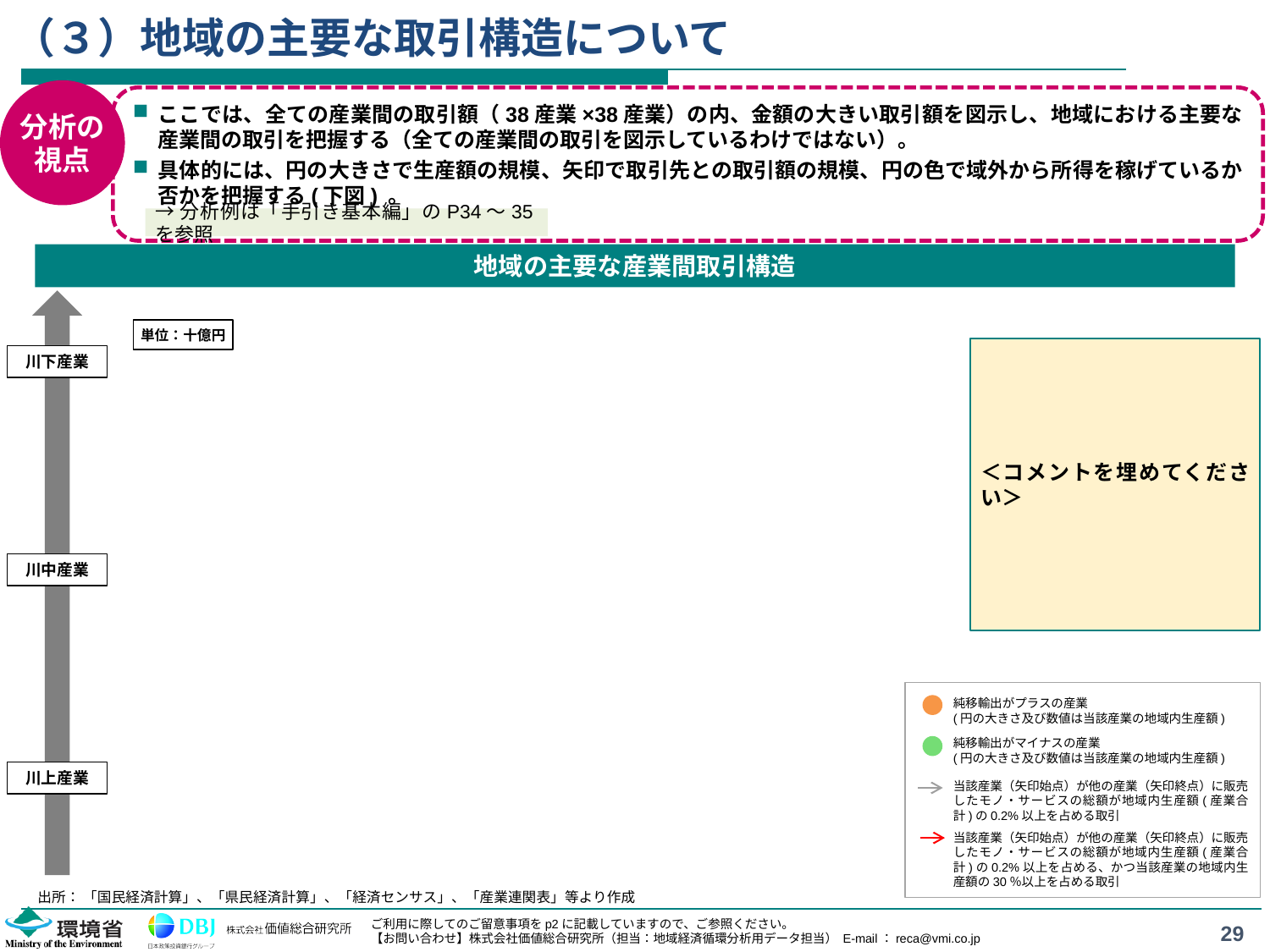

# （３）地域の主要な取引構造について
分析の
視点
ここでは、全ての産業間の取引額（38産業×38産業）の内、金額の大きい取引額を図示し、地域における主要な産業間の取引を把握する（全ての産業間の取引を図示しているわけではない）。
具体的には、円の大きさで生産額の規模、矢印で取引先との取引額の規模、円の色で域外から所得を稼げているか否かを把握する(下図) 。
→分析例は「手引き基本編」のP34～35を参照
地域の主要な産業間取引構造

川下産業
川中産業
川上産業
単位：十億円
＜コメントを埋めてください＞

純移輸出がプラスの産業
(円の大きさ及び数値は当該産業の地域内生産額)

純移輸出がマイナスの産業
(円の大きさ及び数値は当該産業の地域内生産額)

当該産業（矢印始点）が他の産業（矢印終点）に販売したモノ・サービスの総額が地域内生産額(産業合計)の0.2%以上を占める取引
当該産業（矢印始点）が他の産業（矢印終点）に販売したモノ・サービスの総額が地域内生産額(産業合計)の0.2%以上を占める、かつ当該産業の地域内生産額の30％以上を占める取引
出所： 「国民経済計算」、「県民経済計算」、「経済センサス」、「産業連関表」等より作成
29